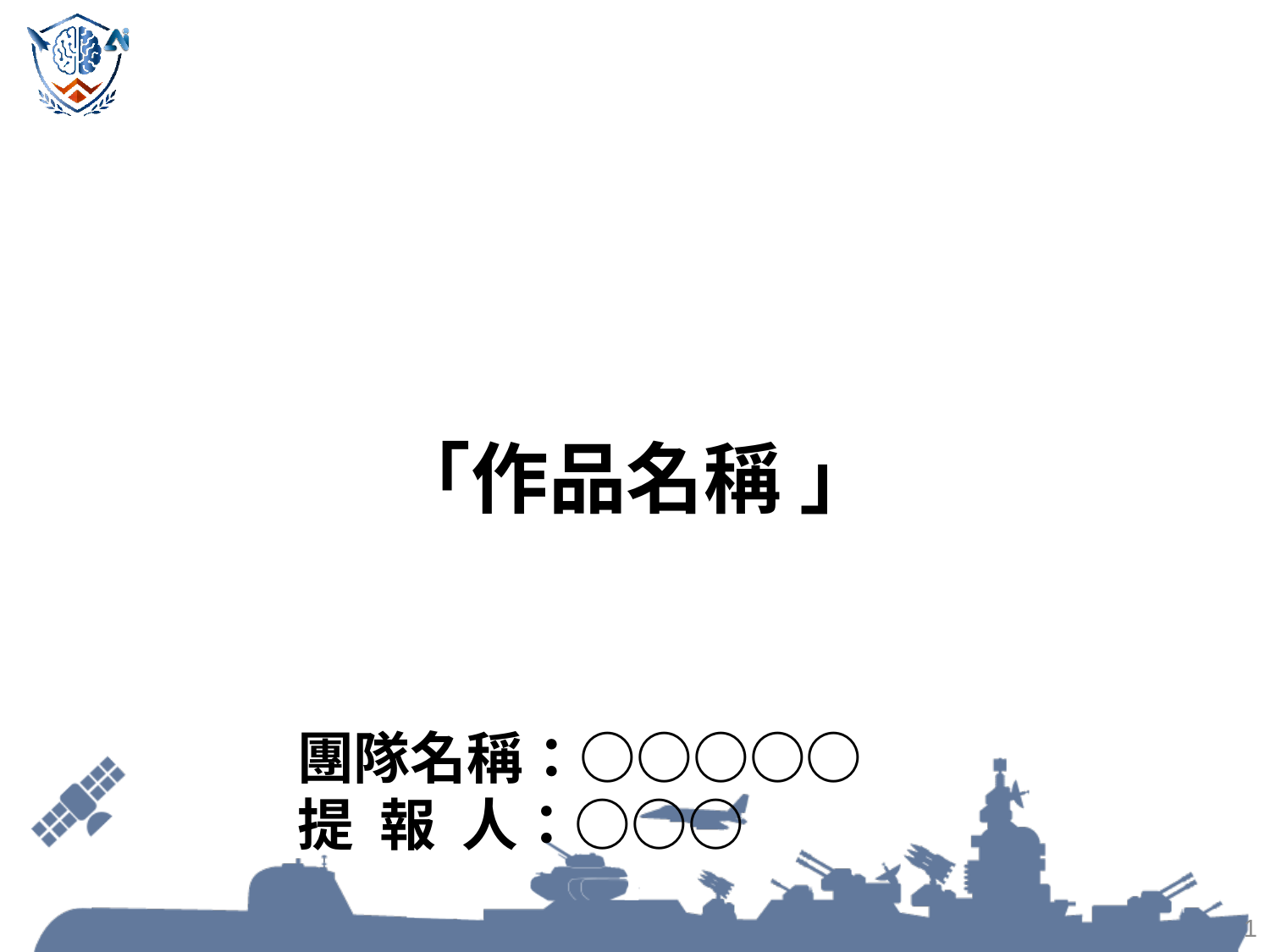

「作品名稱 」
團隊名稱：○○○○○
提  報  人：○○○
1